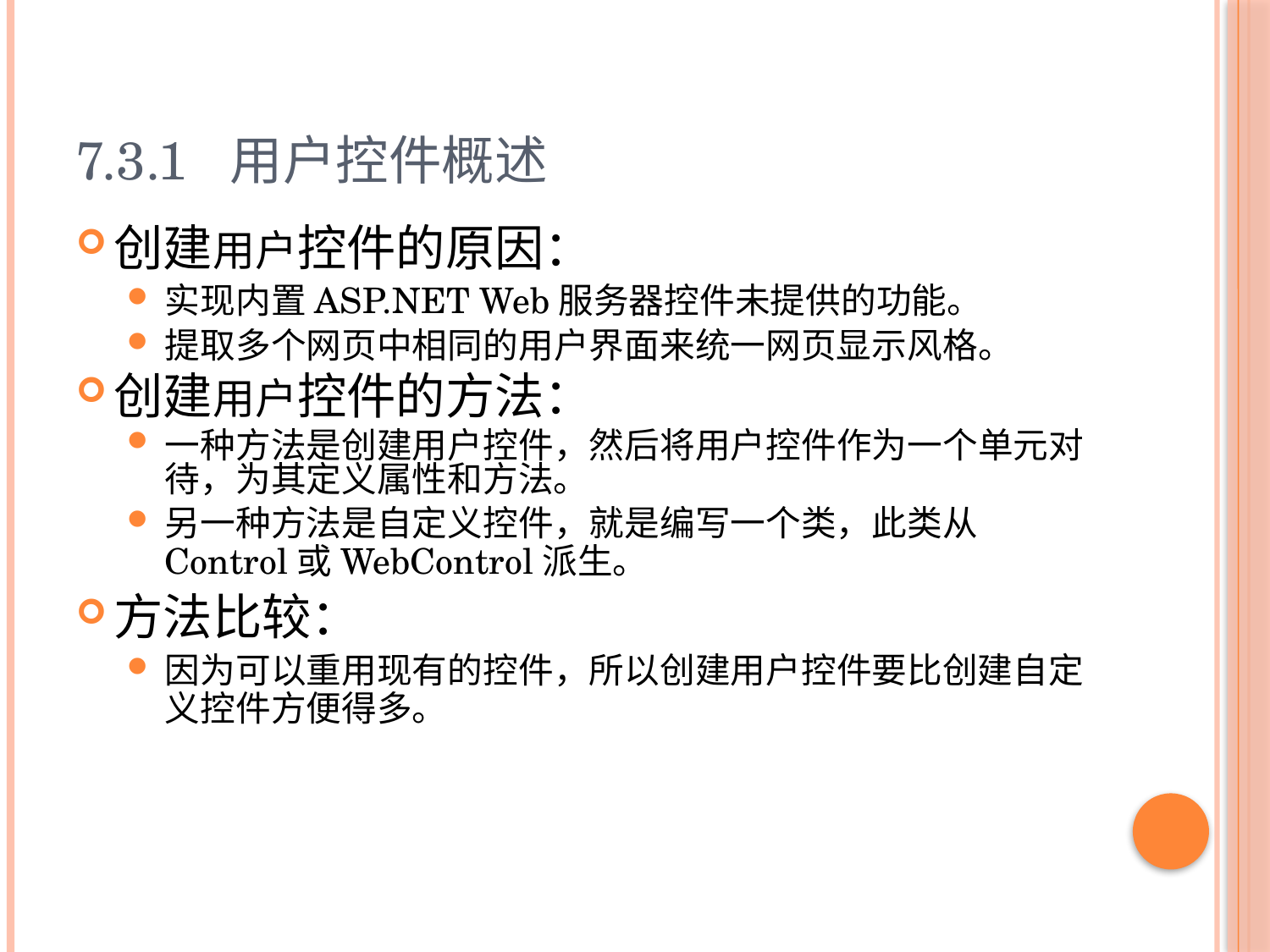

# 7.3.1  用户控件概述
创建用户控件的原因：
实现内置ASP.NET Web服务器控件未提供的功能。
提取多个网页中相同的用户界面来统一网页显示风格。
创建用户控件的方法：
一种方法是创建用户控件，然后将用户控件作为一个单元对待，为其定义属性和方法。
另一种方法是自定义控件，就是编写一个类，此类从Control或WebControl派生。
方法比较：
因为可以重用现有的控件，所以创建用户控件要比创建自定义控件方便得多。
28